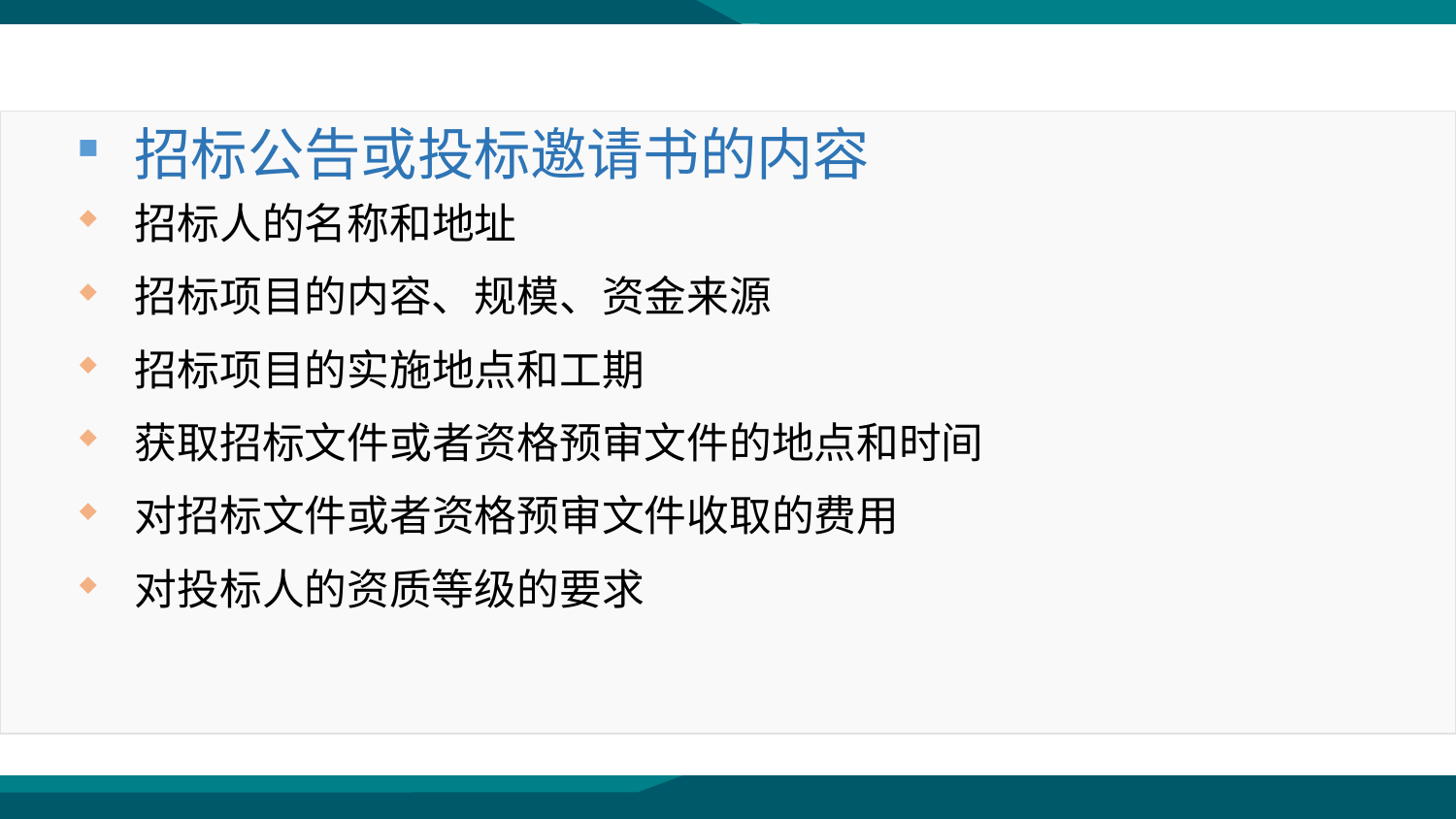

招标公告或投标邀请书的内容
招标人的名称和地址
招标项目的内容、规模、资金来源
招标项目的实施地点和工期
获取招标文件或者资格预审文件的地点和时间
对招标文件或者资格预审文件收取的费用
对投标人的资质等级的要求